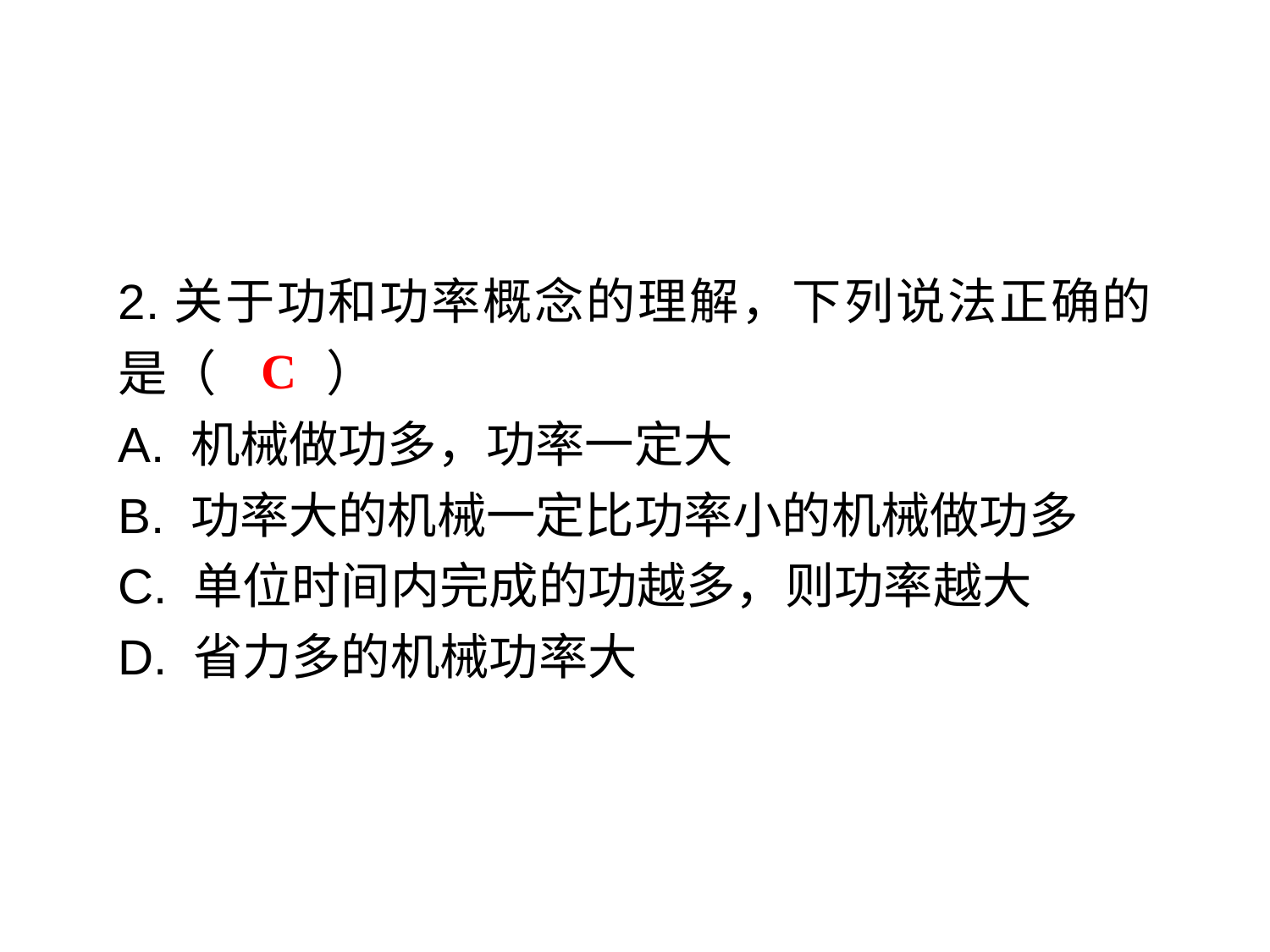

2.关于功和功率概念的理解，下列说法正确的是（　 　）
A. 机械做功多，功率一定大
B. 功率大的机械一定比功率小的机械做功多
C. 单位时间内完成的功越多，则功率越大
D. 省力多的机械功率大
C